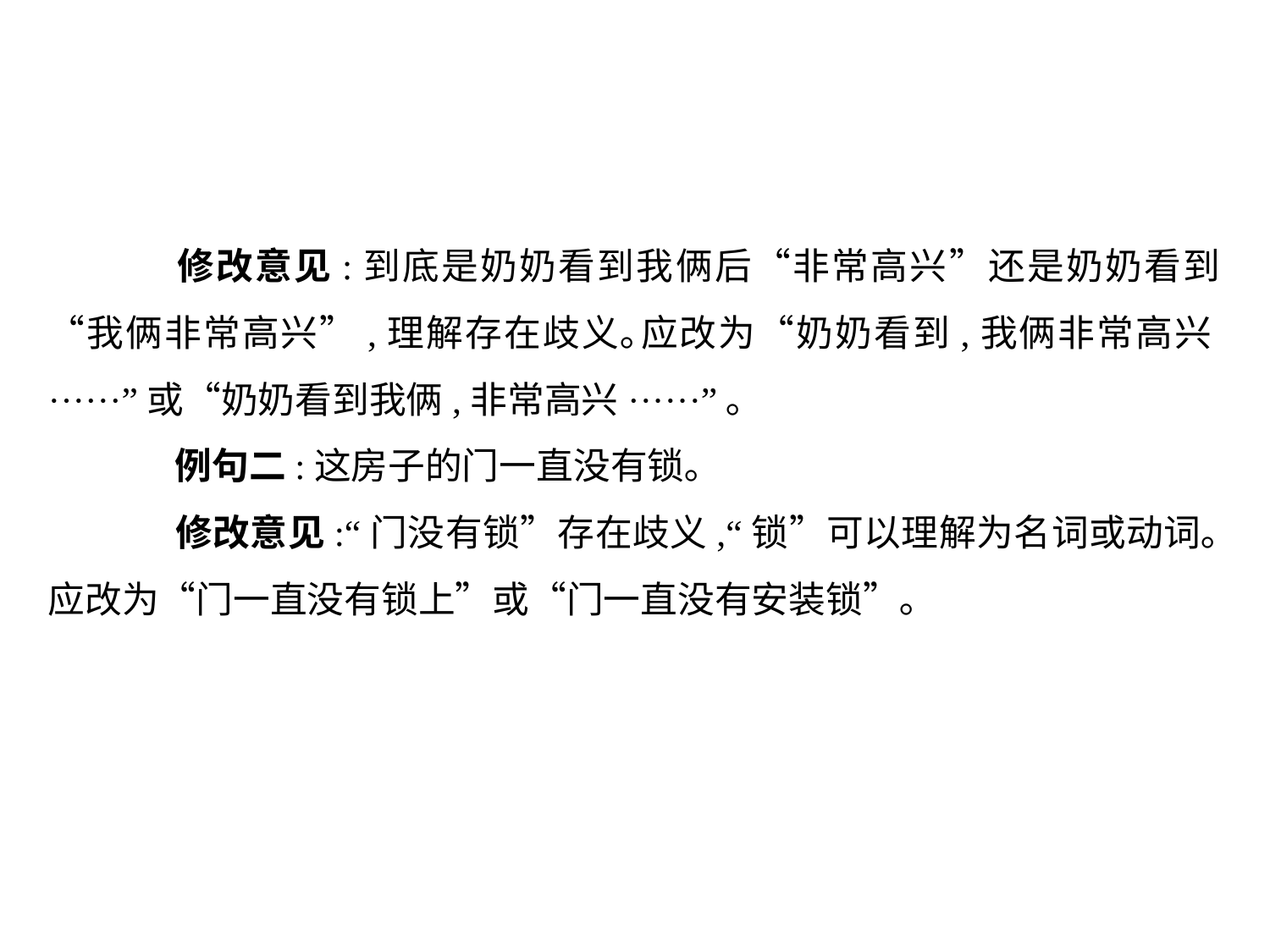

修改意见:到底是奶奶看到我俩后“非常高兴”还是奶奶看到“我俩非常高兴”,理解存在歧义｡应改为“奶奶看到,我俩非常高兴······”或“奶奶看到我俩,非常高兴······”｡
	例句二:这房子的门一直没有锁｡
	修改意见:“门没有锁”存在歧义,“锁”可以理解为名词或动词｡应改为“门一直没有锁上”或“门一直没有安装锁”｡